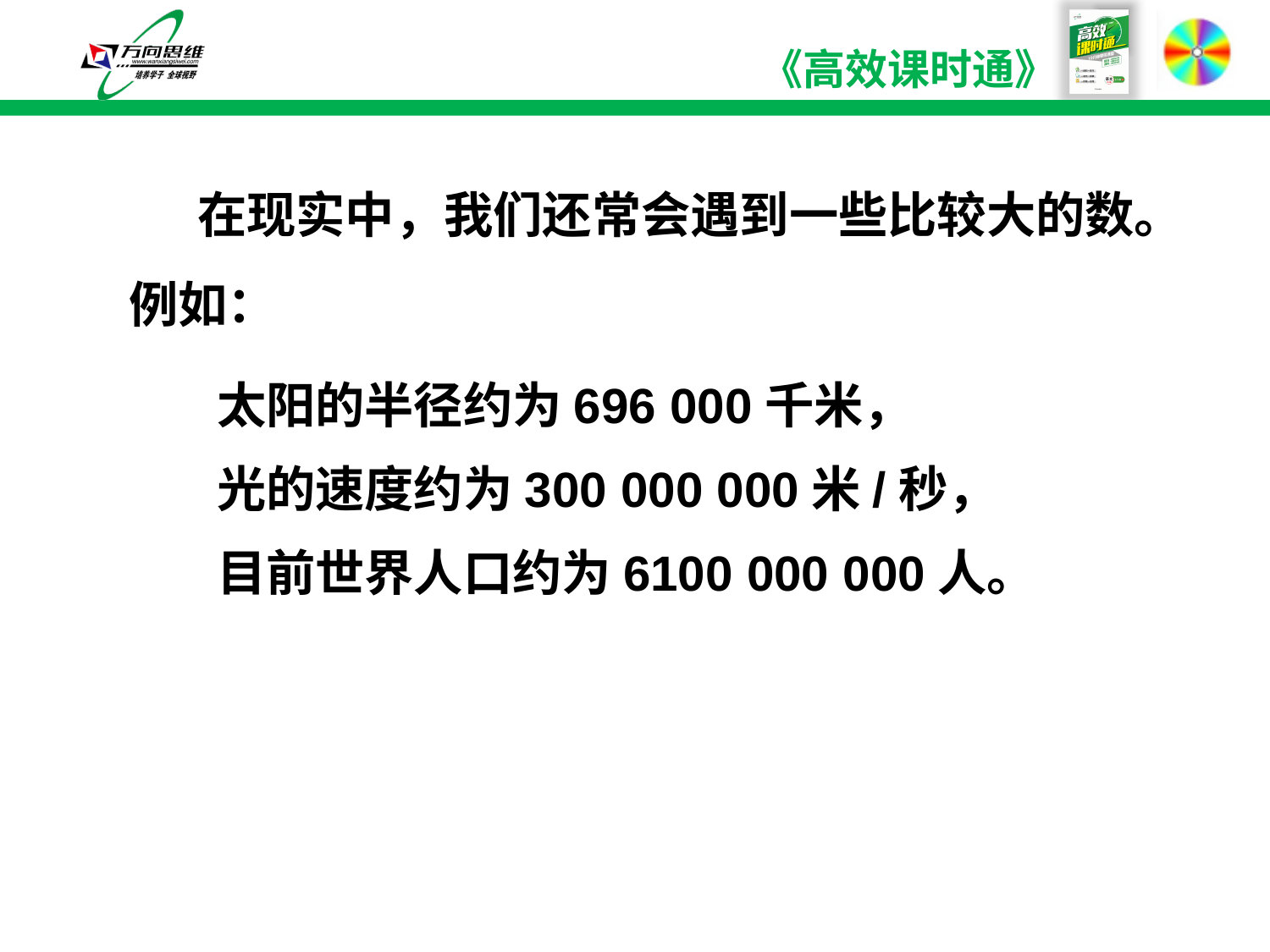

在现实中，我们还常会遇到一些比较大的数。  例如：
太阳的半径约为696 000千米，
光的速度约为300 000 000米/秒，
目前世界人口约为6100 000 000人。